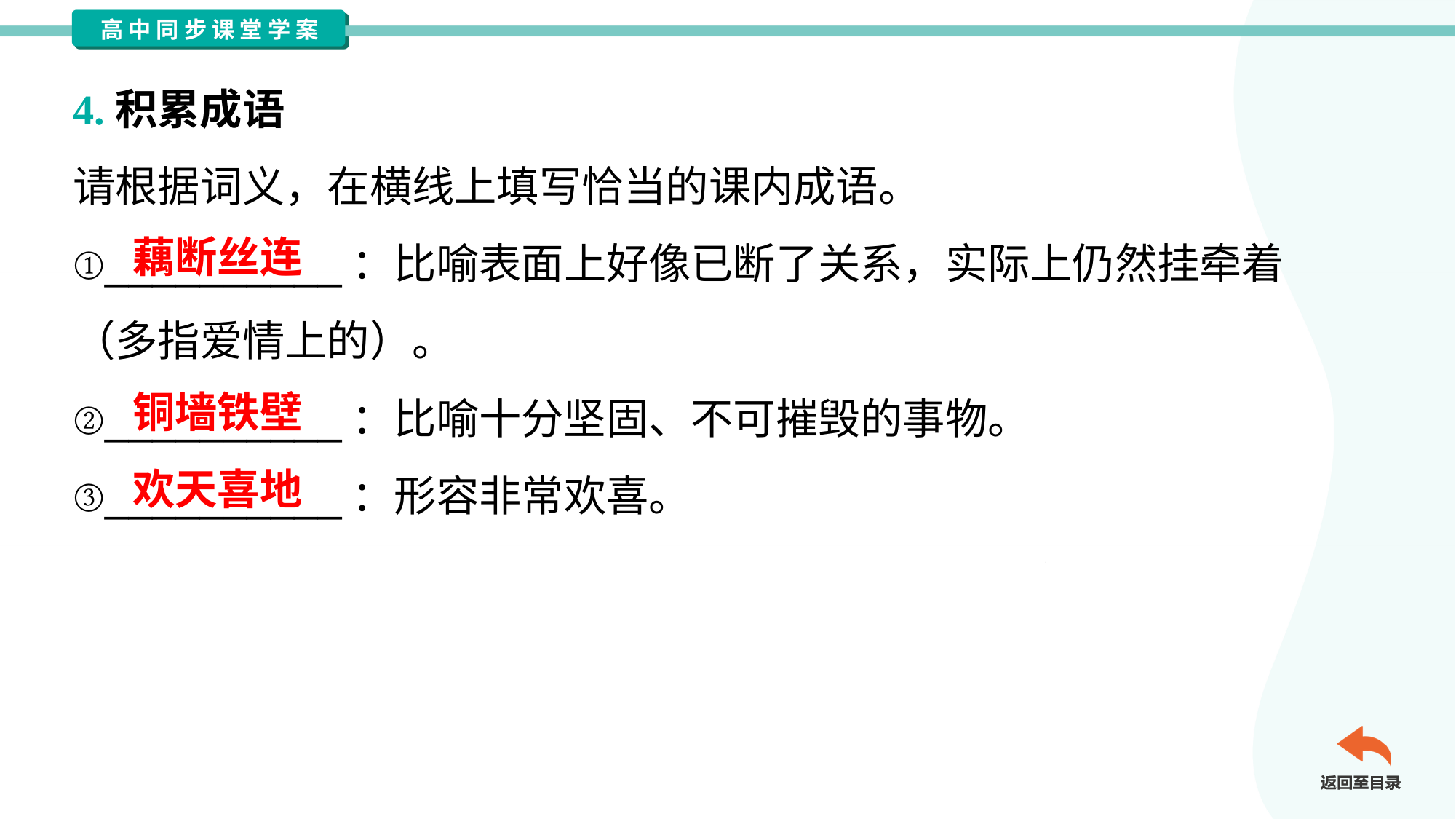

4.积累成语
请根据词义，在横线上填写恰当的课内成语。
①__________：比喻表面上好像已断了关系，实际上仍然挂牵着
（多指爱情上的）。
②__________：比喻十分坚固、不可摧毁的事物。
③__________：形容非常欢喜。
藕断丝连
铜墙铁壁
欢天喜地